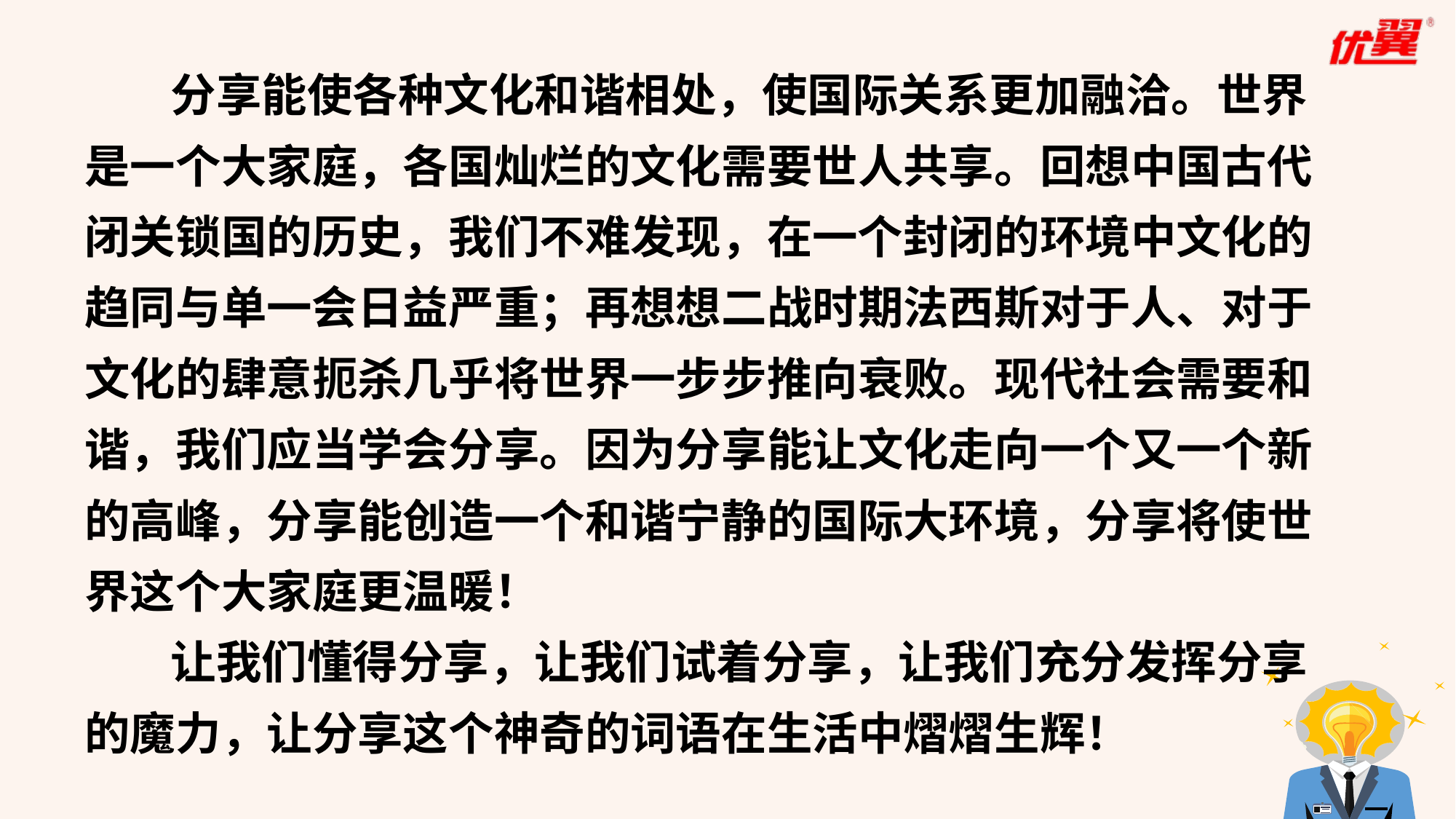

分享能使各种文化和谐相处，使国际关系更加融洽。世界是一个大家庭，各国灿烂的文化需要世人共享。回想中国古代闭关锁国的历史，我们不难发现，在一个封闭的环境中文化的趋同与单一会日益严重；再想想二战时期法西斯对于人、对于文化的肆意扼杀几乎将世界一步步推向衰败。现代社会需要和谐，我们应当学会分享。因为分享能让文化走向一个又一个新的高峰，分享能创造一个和谐宁静的国际大环境，分享将使世界这个大家庭更温暖！
让我们懂得分享，让我们试着分享，让我们充分发挥分享的魔力，让分享这个神奇的词语在生活中熠熠生辉！